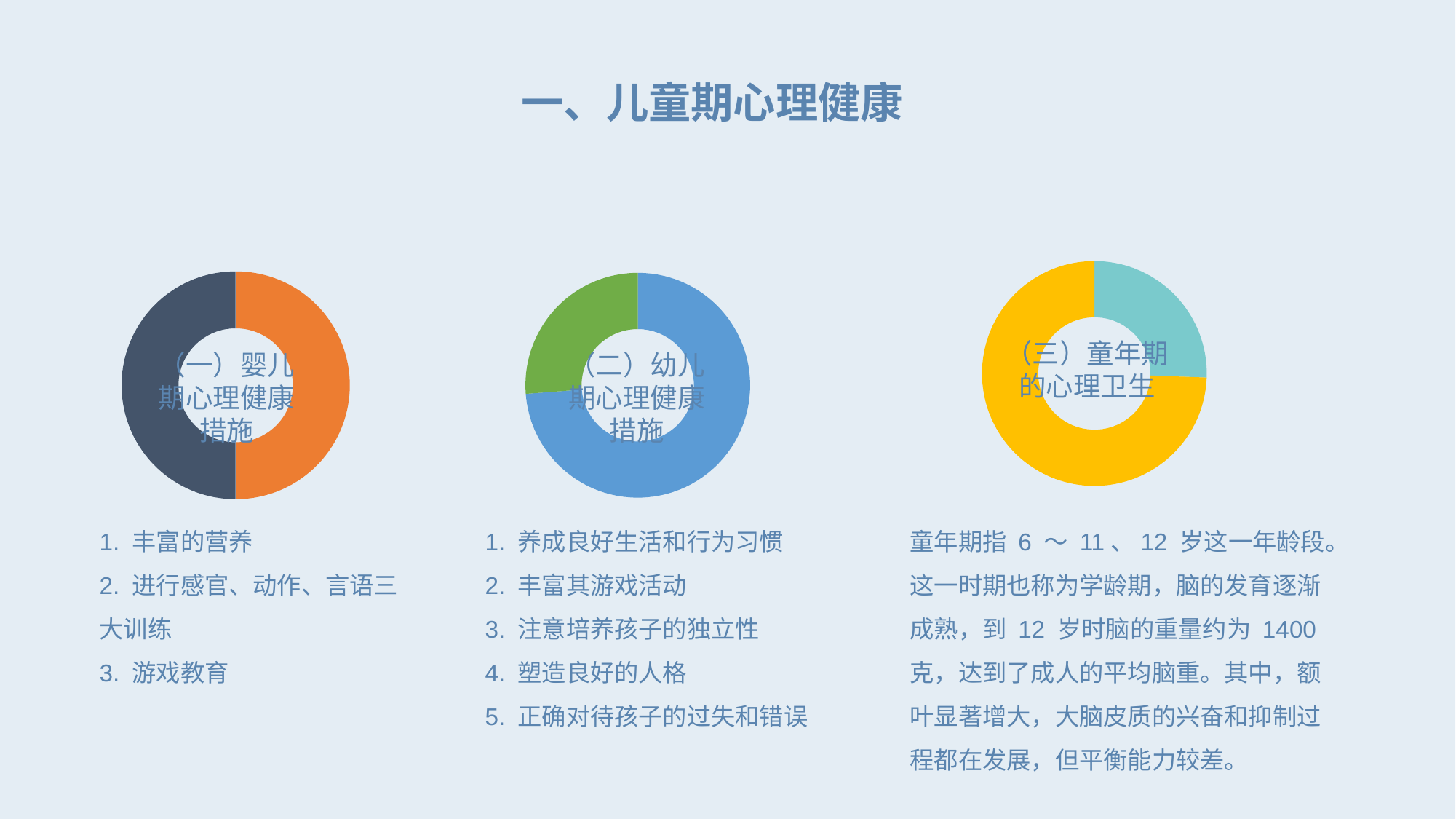

一、儿童期心理健康

### Chart

| Category | 销售额 |
|---|---|
| 第一季度 | 1.1 |
| 第二季度 | 3.2 |
|  | None |
|  | None |
（三）童年期的心理卫生
童年期指 6 ～ 11、12 岁这一年龄段。这一时期也称为学龄期，脑的发育逐渐成熟，到 12 岁时脑的重量约为 1400 克，达到了成人的平均脑重。其中，额叶显著增大，大脑皮质的兴奋和抑制过程都在发展，但平衡能力较差。

### Chart

| Category | 销售额 |
|---|---|
| 第一季度 | 3.2 |
| 第二季度 | 3.2 |
|  | None |
|  | None |
（一）婴儿期心理健康措施
1. 丰富的营养
2. 进行感官、动作、言语三大训练
3. 游戏教育

### Chart

| Category | 销售额 |
|---|---|
| 第一季度 | 9.0 |
| 第二季度 | 3.2 |
|  | None |
|  | None |
（二）幼儿期心理健康措施
1. 养成良好生活和行为习惯
2. 丰富其游戏活动
3. 注意培养孩子的独立性
4. 塑造良好的人格
5. 正确对待孩子的过失和错误